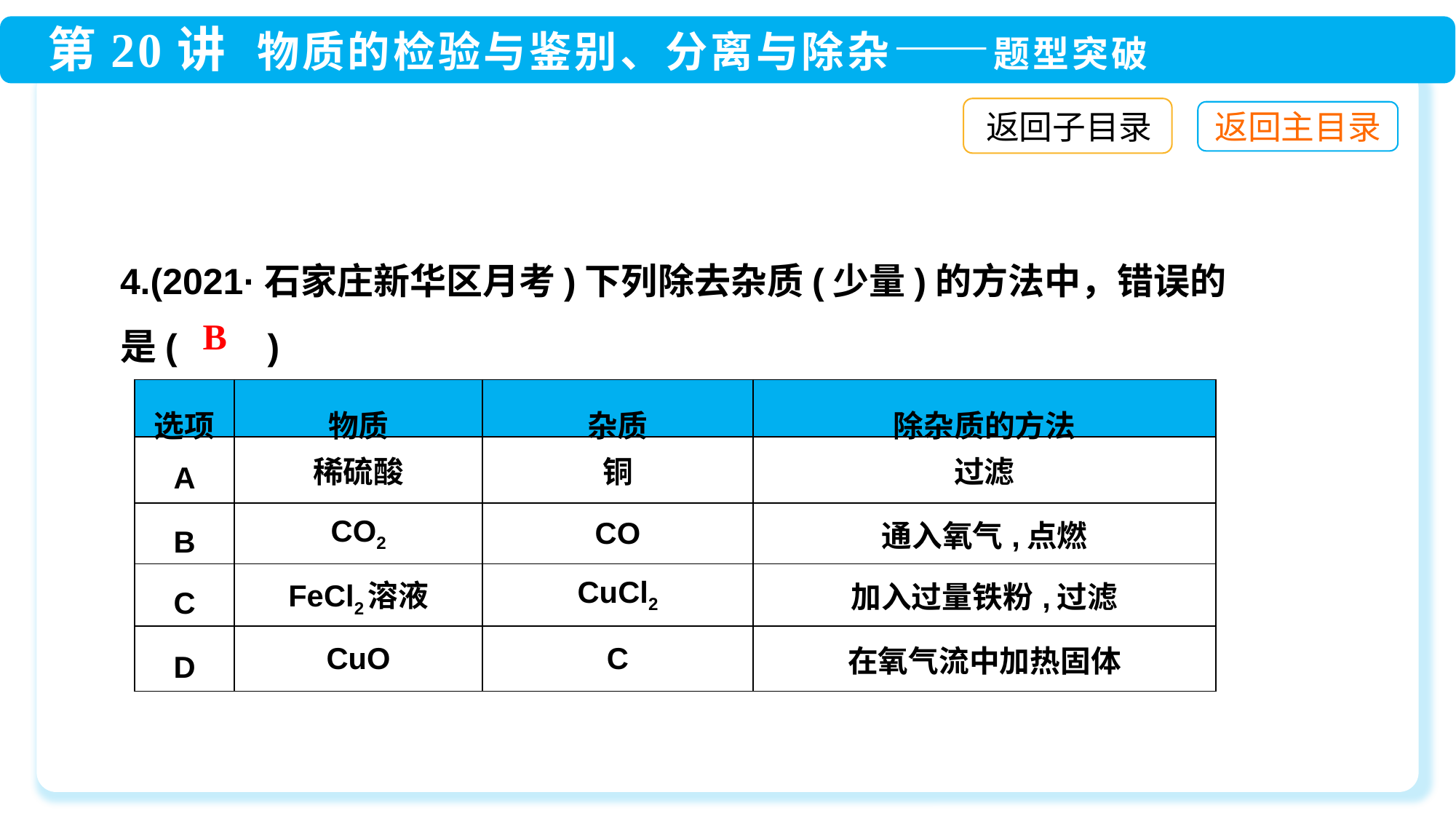

返回子目录
4.(2021·石家庄新华区月考)下列除去杂质(少量)的方法中，错误的
是(　　)
B
| 选项 | 物质 | 杂质 | 除杂质的方法 |
| --- | --- | --- | --- |
| A | 稀硫酸 | 铜 | 过滤 |
| B | CO2 | CO | 通入氧气,点燃 |
| C | FeCl2溶液 | CuCl2 | 加入过量铁粉,过滤 |
| D | CuO | C | 在氧气流中加热固体 |